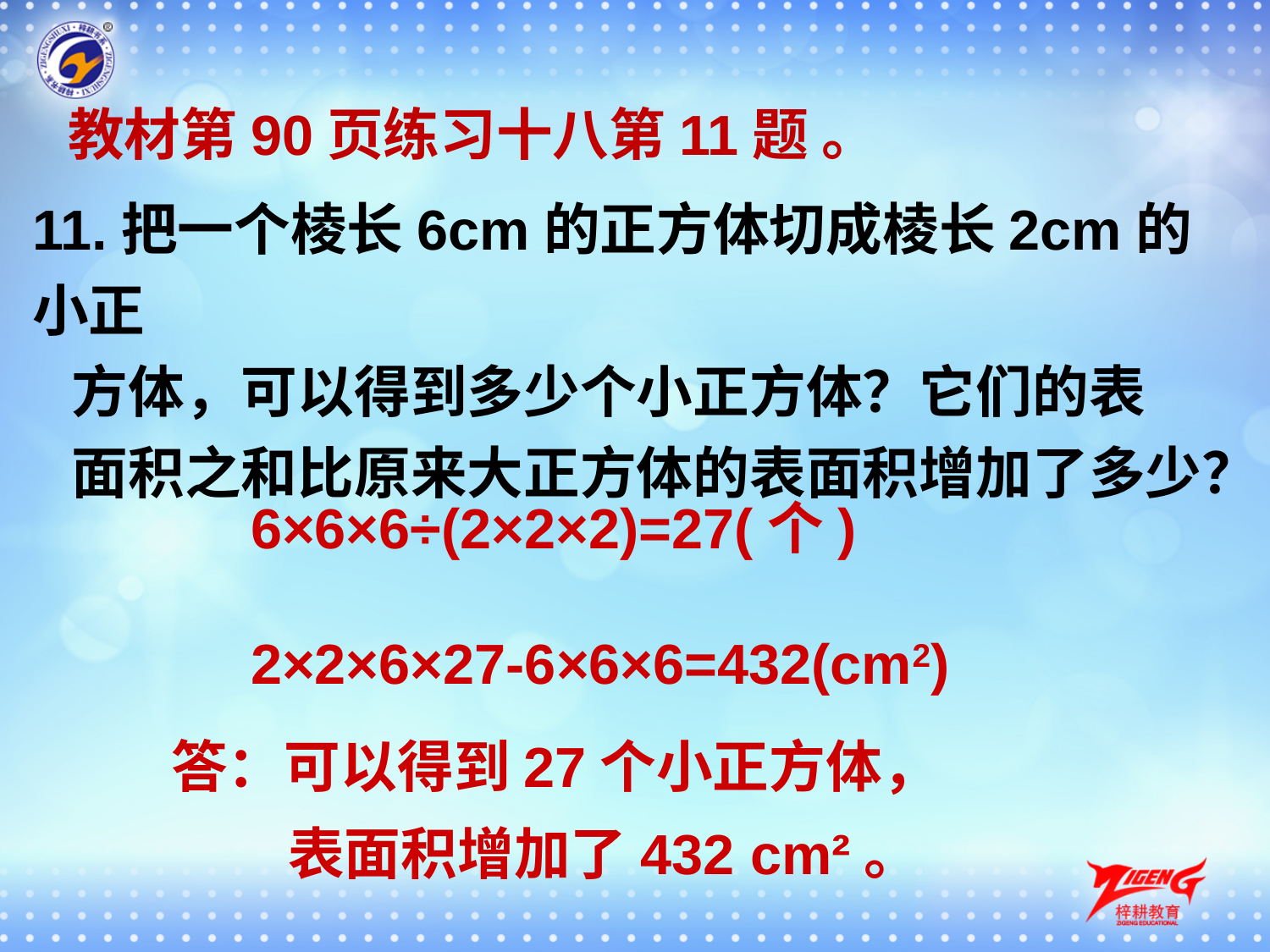

教材第90页练习十八第11题 。
11.把一个棱长6cm的正方体切成棱长2cm的小正
  方体，可以得到多少个小正方体？它们的表
  面积之和比原来大正方体的表面积增加了多少？
6×6×6÷(2×2×2)=27(个)
2×2×6×27-6×6×6=432(cm2)
答：可以得到27个小正方体，
        表面积增加了432 cm²。